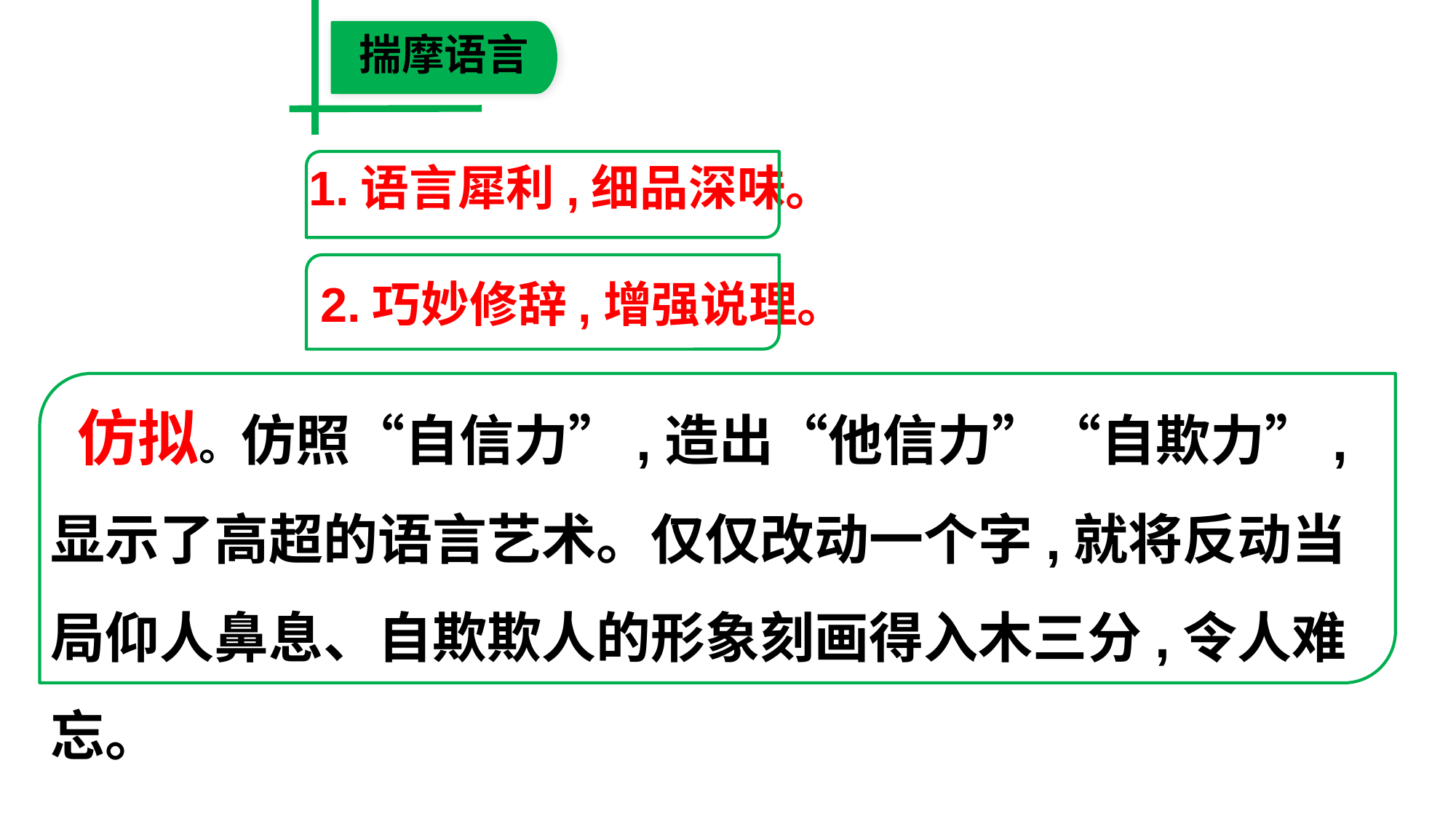

揣摩语言

1.语言犀利,细品深味。

 2.巧妙修辞,增强说理。

　仿拟。仿照“自信力”,造出“他信力”“自欺力”,显示了高超的语言艺术。仅仅改动一个字,就将反动当局仰人鼻息、自欺欺人的形象刻画得入木三分,令人难忘。